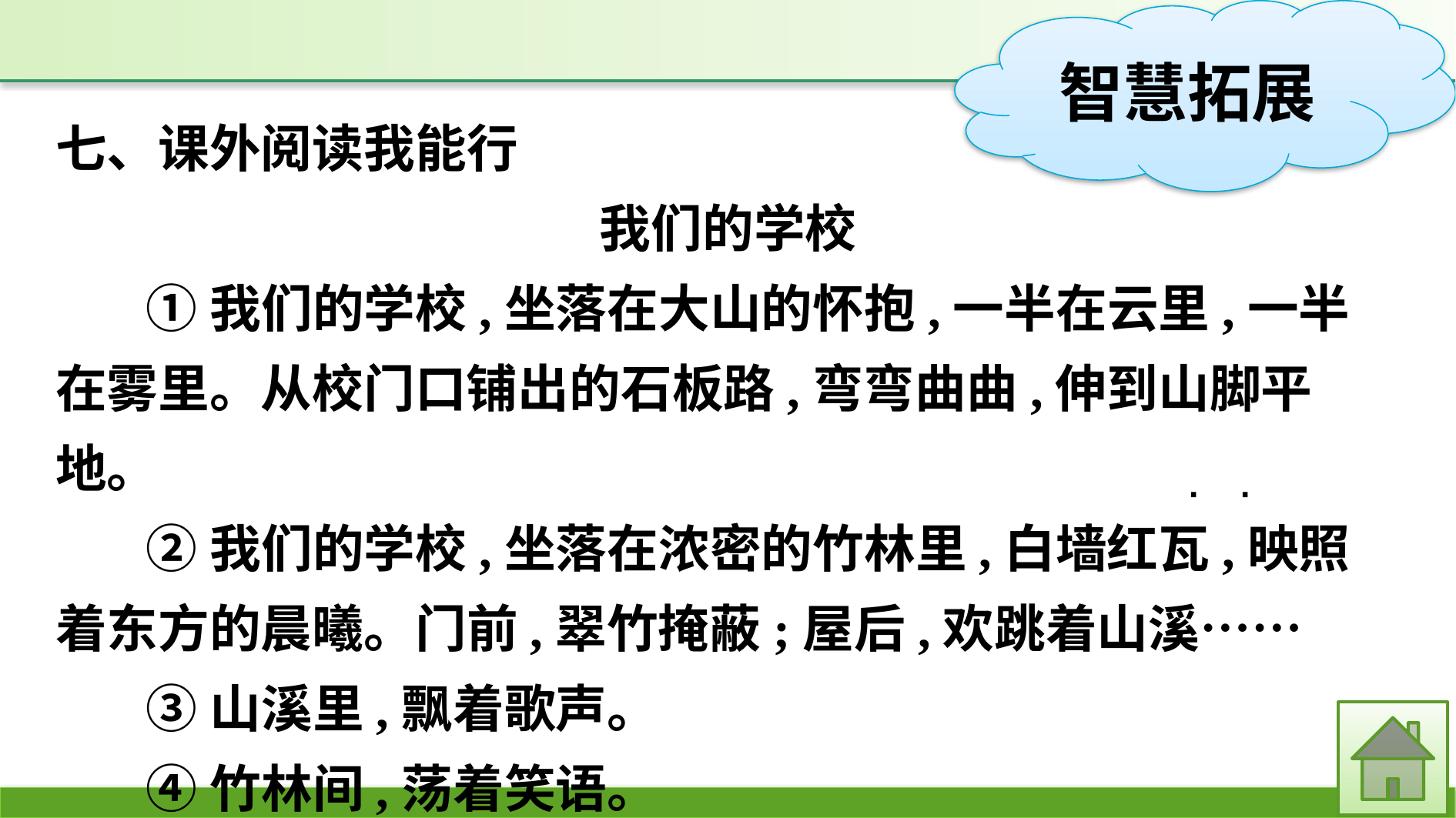

七、课外阅读我能行
我们的学校
①我们的学校,坐落在大山的怀抱,一半在云里,一半在雾里。从校门口铺出的石板路,弯弯曲曲,伸到山脚平地。
②我们的学校,坐落在浓密的竹林里,白墙红瓦,映照着东方的晨曦。门前,翠竹掩蔽;屋后,欢跳着山溪……
③山溪里,飘着歌声。
④竹林间,荡着笑语。
·
·